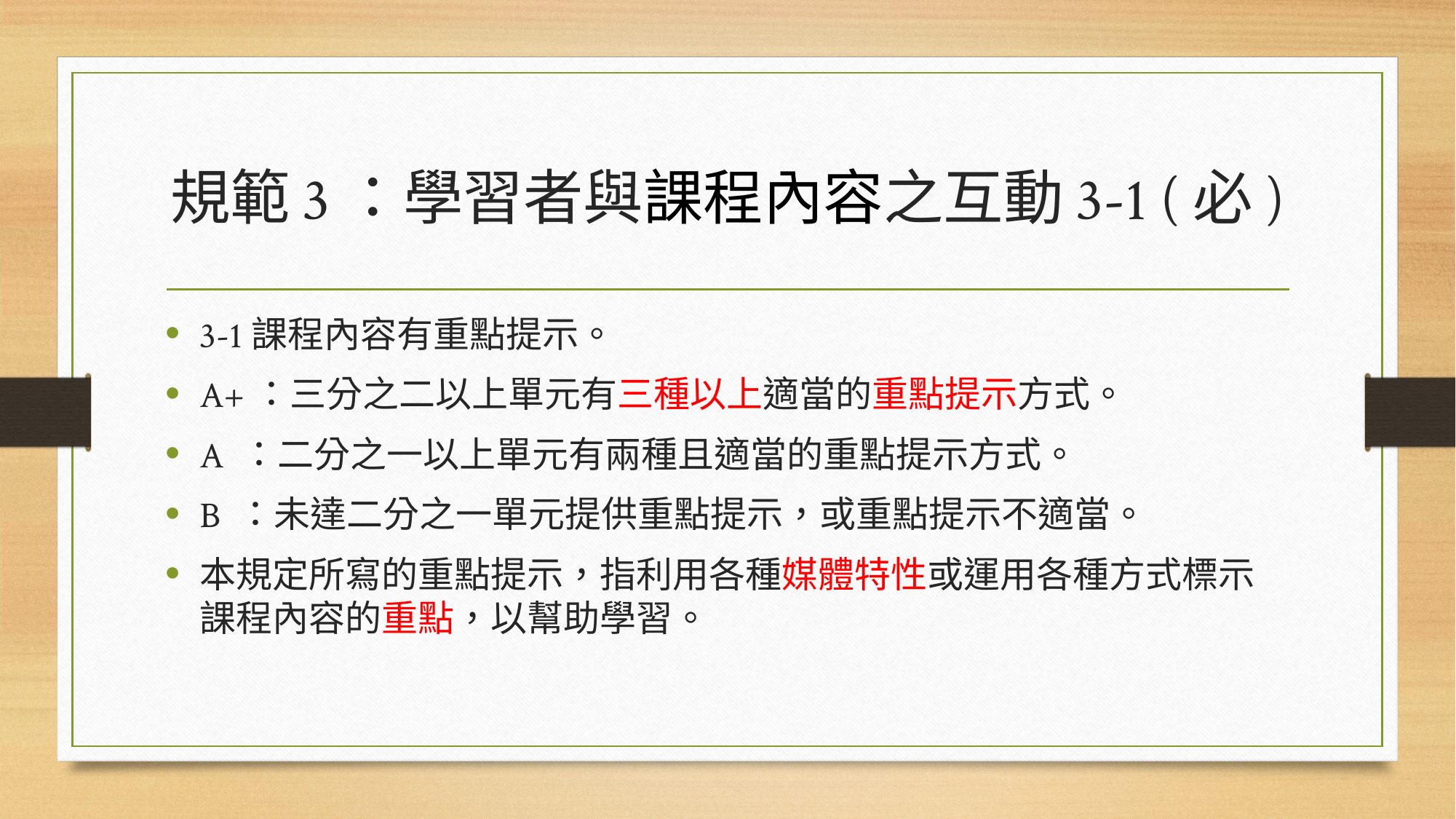

# 規範3：學習者與課程內容之互動3-1 (必)
3-1課程內容有重點提示。
A+：三分之二以上單元有三種以上適當的重點提示方式。
A ：二分之一以上單元有兩種且適當的重點提示方式。
B ：未達二分之一單元提供重點提示，或重點提示不適當。
本規定所寫的重點提示，指利用各種媒體特性或運用各種方式標示課程內容的重點，以幫助學習。